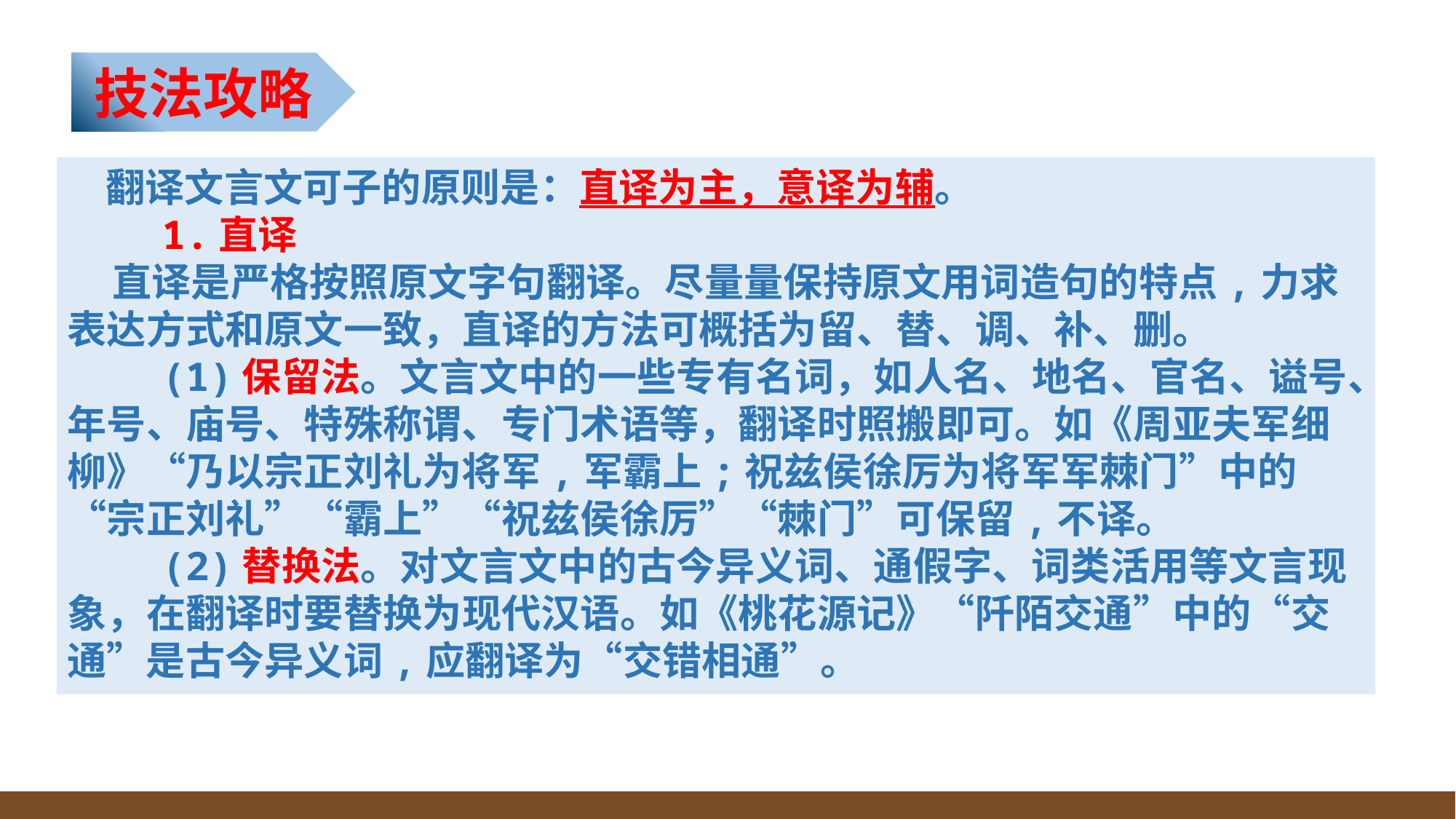

技法攻略
    翻译文言文可子的原则是：直译为主，意译为辅。
    1.直译
    直译是严格按照原文字句翻译。尽量量保持原文用词造句的特点,力求表达方式和原文一致，直译的方法可概括为留、替、调、补、删。
    (1)保留法。文言文中的一些专有名词，如人名、地名、官名、谥号、年号、庙号、特殊称谓、专门术语等，翻译时照搬即可。如《周亚夫军细柳》“乃以宗正刘礼为将军,军霸上;祝兹侯徐厉为将军军棘门”中的“宗正刘礼”“霸上”“祝兹侯徐厉”“棘门”可保留,不译。
    (2)替换法。对文言文中的古今异义词、通假字、词类活用等文言现象，在翻译时要替换为现代汉语。如《桃花源记》“阡陌交通”中的“交通”是古今异义词,应翻译为“交错相通”。